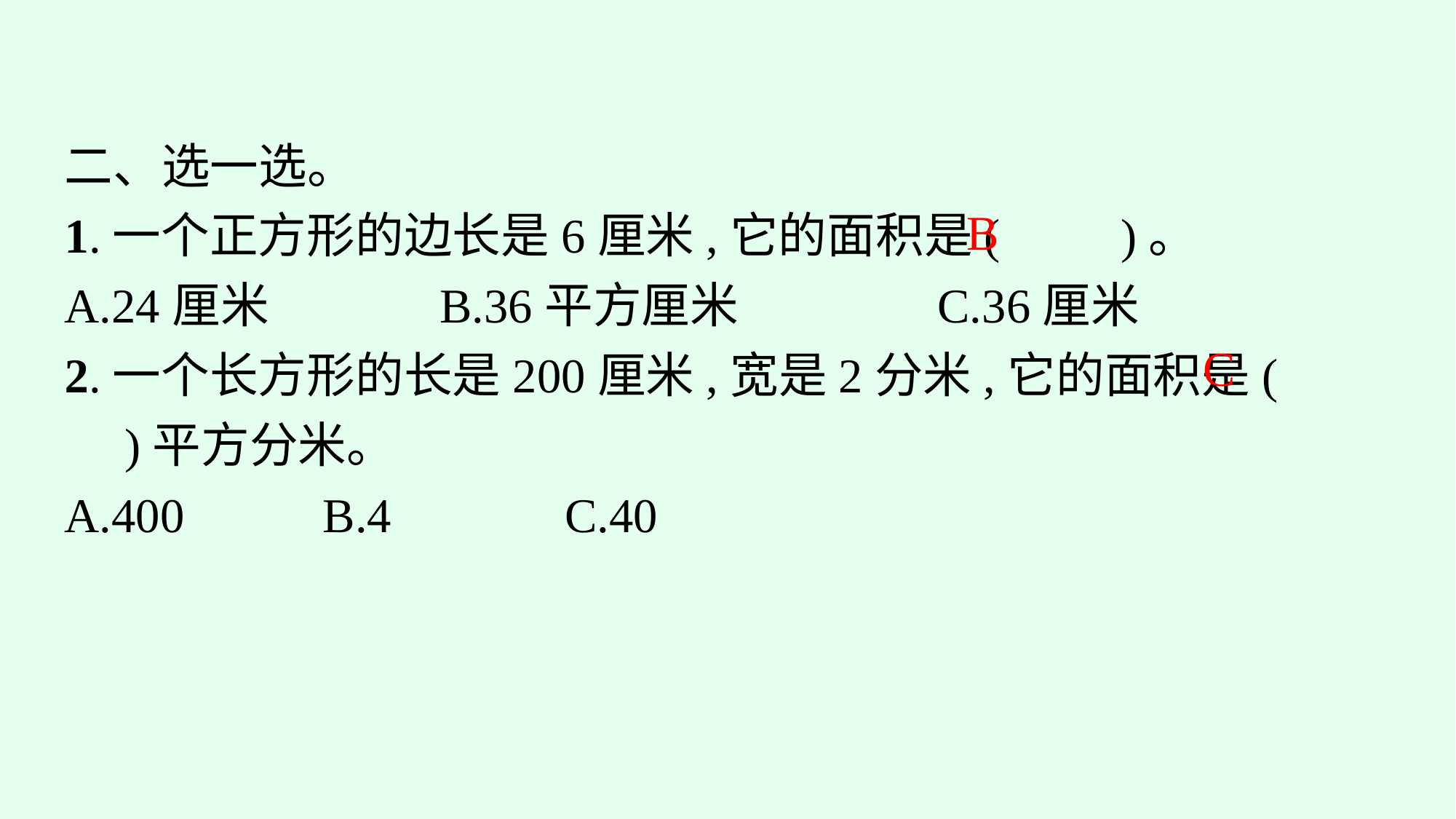

二、选一选。
1.一个正方形的边长是6厘米,它的面积是(　　)。
A.24厘米		B.36平方厘米		C.36厘米
2.一个长方形的长是200厘米,宽是2分米,它的面积是(　　)平方分米。
A.400		B.4		C.40
B
C